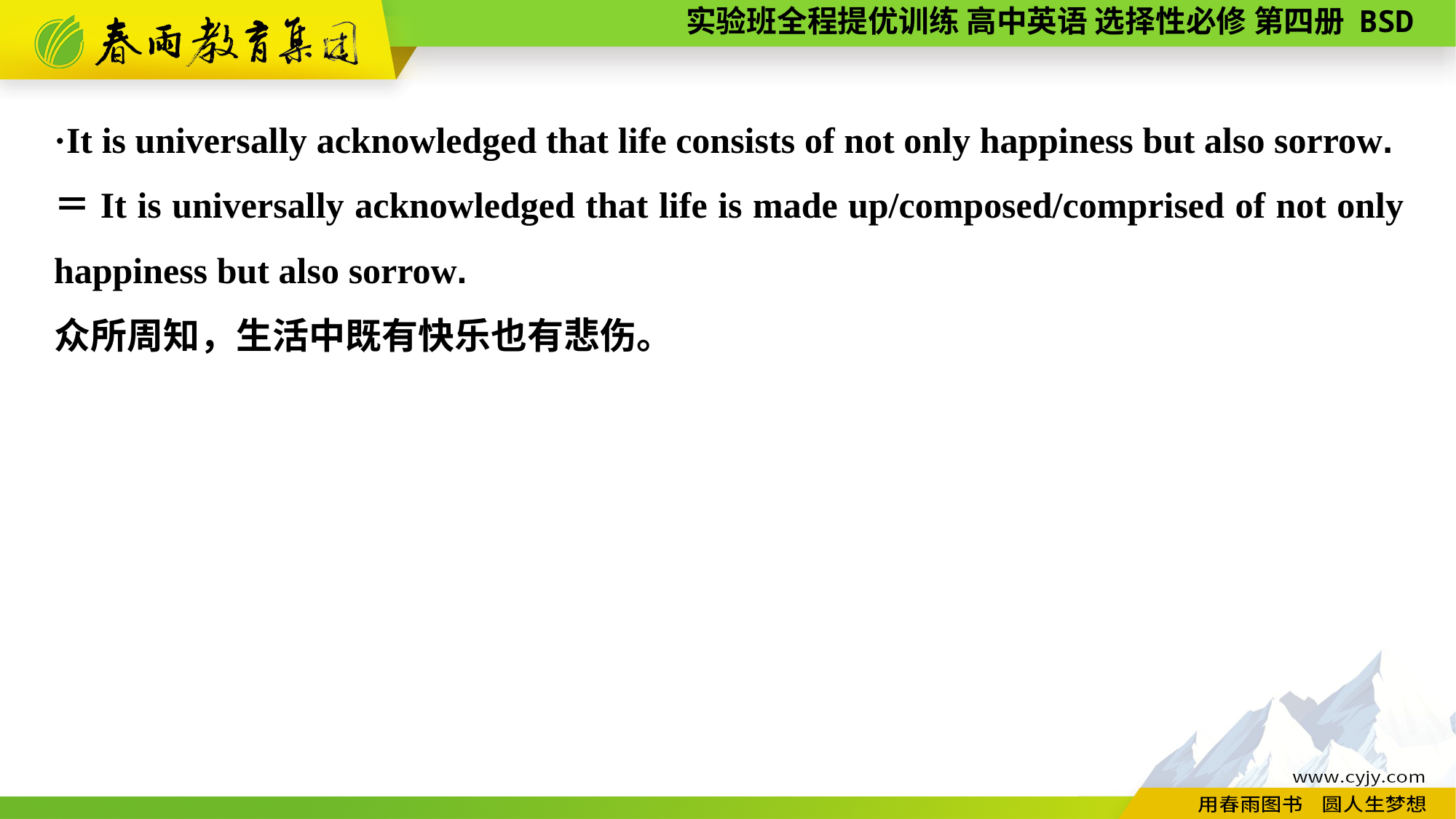

·It is universally acknowledged that life consists of not only happiness but also sorrow.
＝It is universally acknowledged that life is made up/composed/comprised of not only happiness but also sorrow.
众所周知，生活中既有快乐也有悲伤。